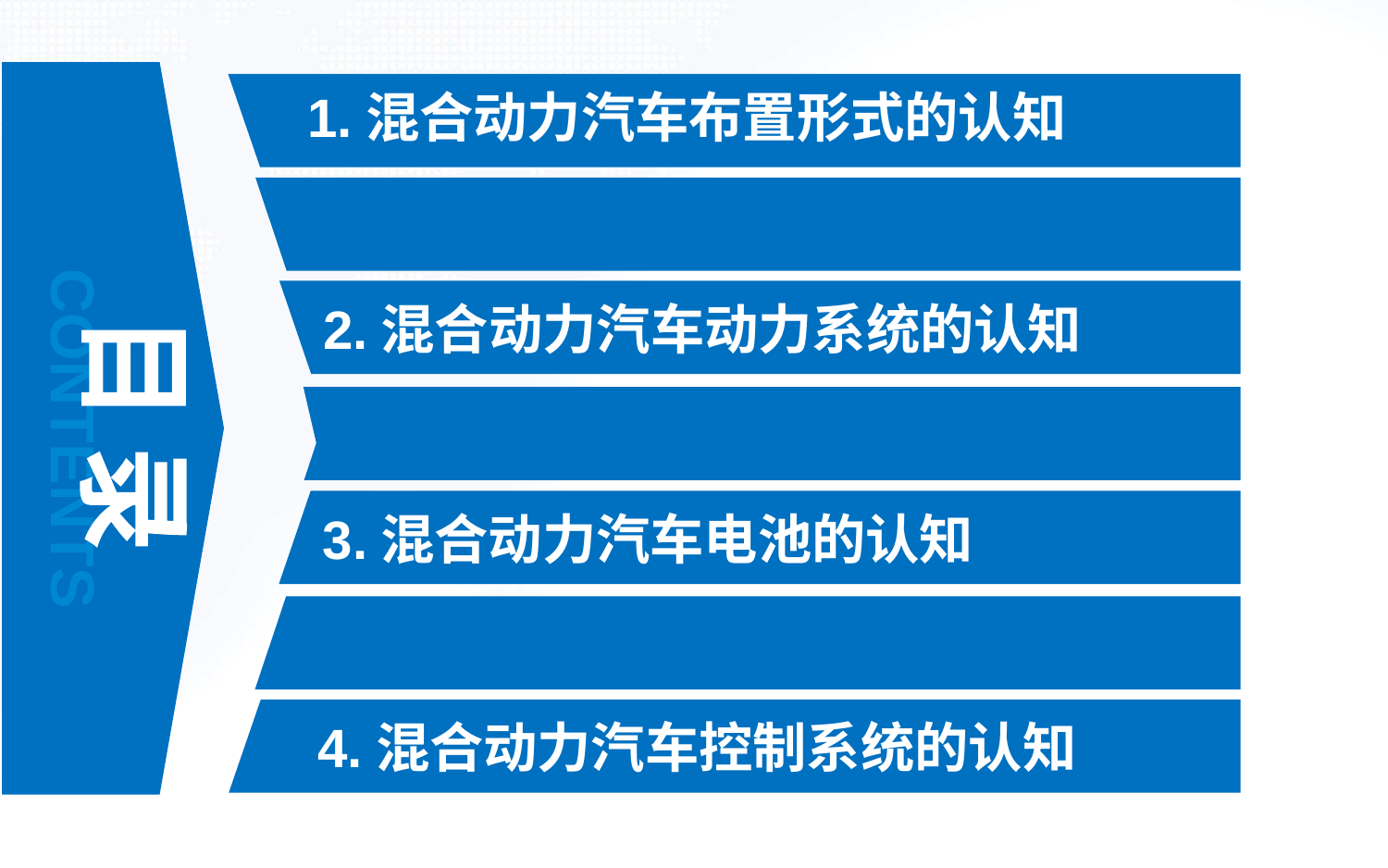

1.混合动力汽车布置形式的认知

  2.混合动力汽车动力系统的认知
目 录

CONTENTS
  3.混合动力汽车电池的认知

     4.混合动力汽车控制系统的认知